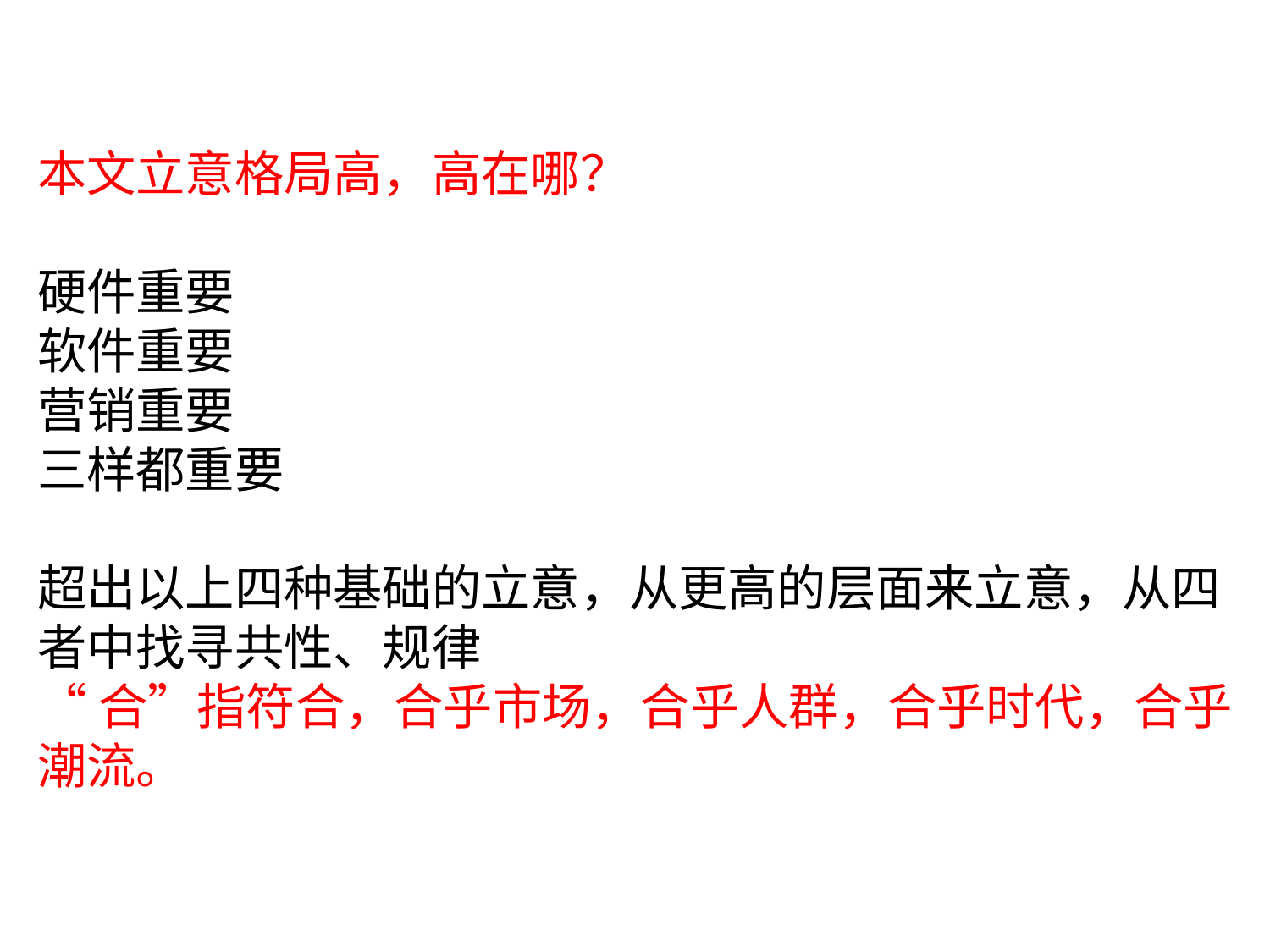

本文立意格局高，高在哪？

硬件重要
软件重要
营销重要
三样都重要

超出以上四种基础的立意，从更高的层面来立意，从四者中找寻共性、规律
“合”指符合，合乎市场，合乎人群，合乎时代，合乎潮流。